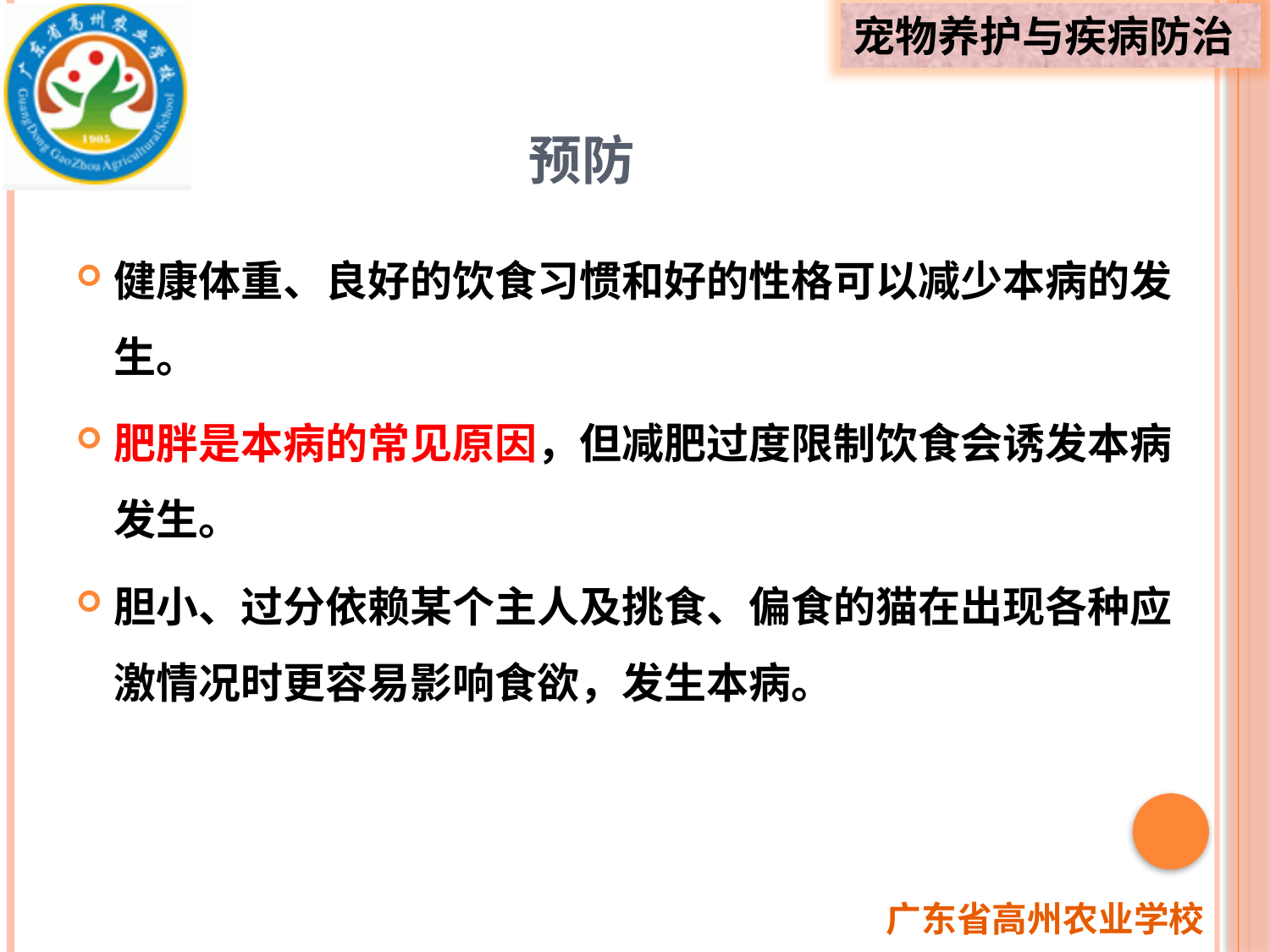

# 预防
健康体重、良好的饮食习惯和好的性格可以减少本病的发生。
肥胖是本病的常见原因，但减肥过度限制饮食会诱发本病发生。
胆小、过分依赖某个主人及挑食、偏食的猫在出现各种应激情况时更容易影响食欲，发生本病。